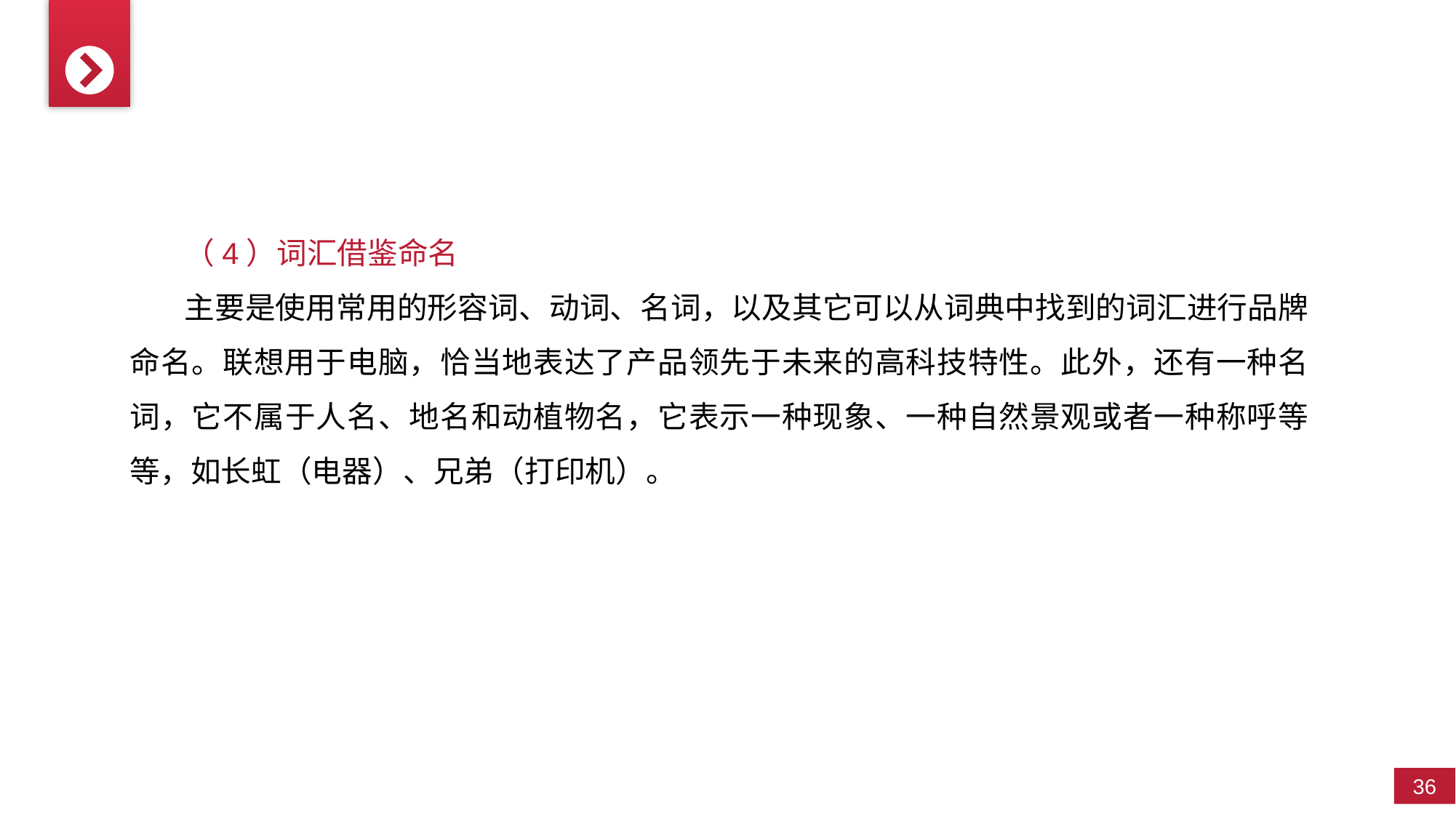

（4）词汇借鉴命名
主要是使用常用的形容词、动词、名词，以及其它可以从词典中找到的词汇进行品牌命名。联想用于电脑，恰当地表达了产品领先于未来的高科技特性。此外，还有一种名词，它不属于人名、地名和动植物名，它表示一种现象、一种自然景观或者一种称呼等等，如长虹（电器）、兄弟（打印机）。